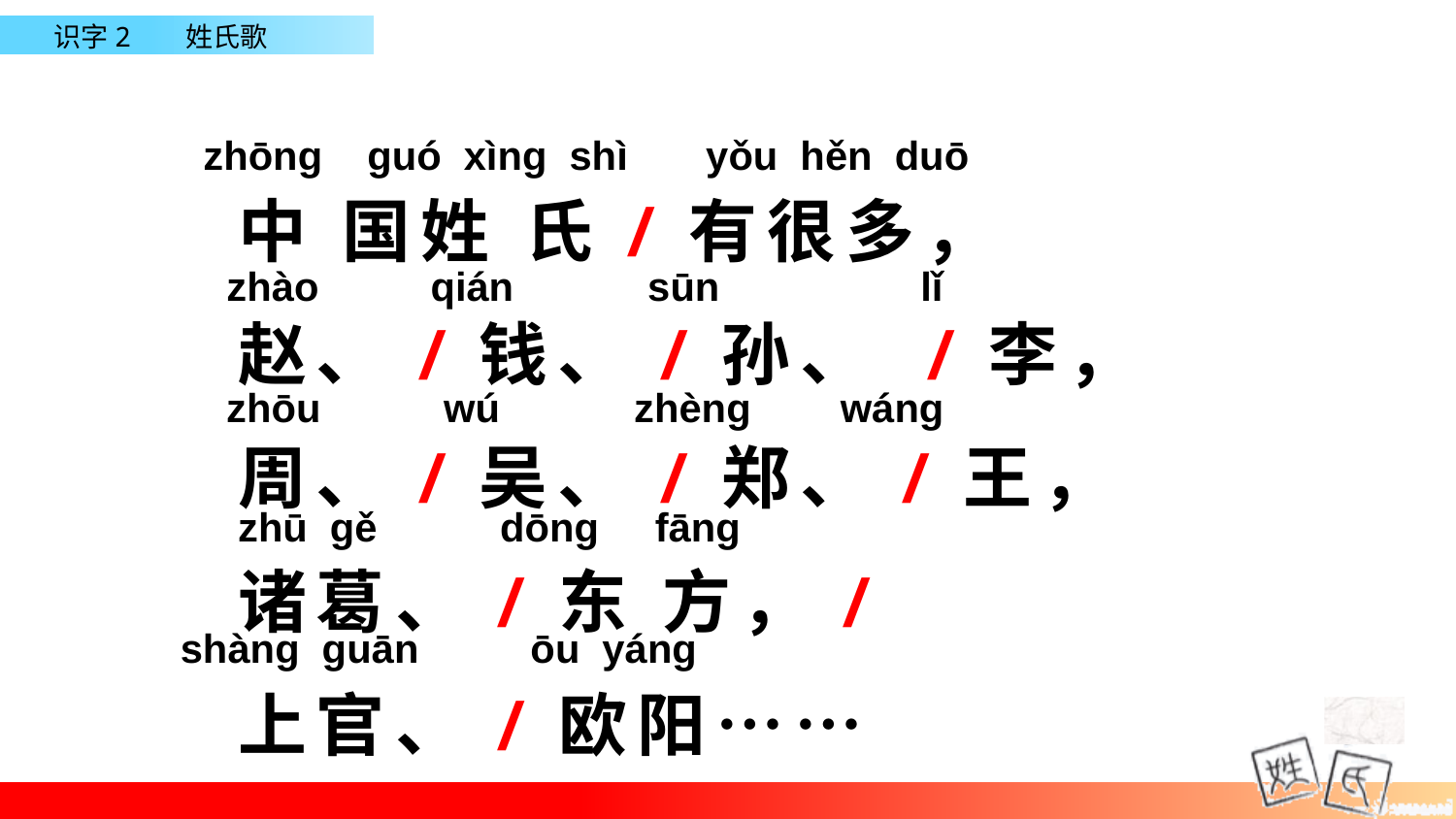

zhōnɡ    ɡuó  xìnɡ  shì       yǒu  hěn  duō
中 国姓 氏/有很多，
赵、/钱、/孙、 /李，
周、/吴、/郑、/王，
诸葛、/东 方，/
上官、/欧阳……
zhào          qián            sūn                  lǐ
zhōu           wú            zhènɡ        wánɡ
zhū  ɡě           dōnɡ     fānɡ
shànɡ  ɡuān          ōu  yánɡ